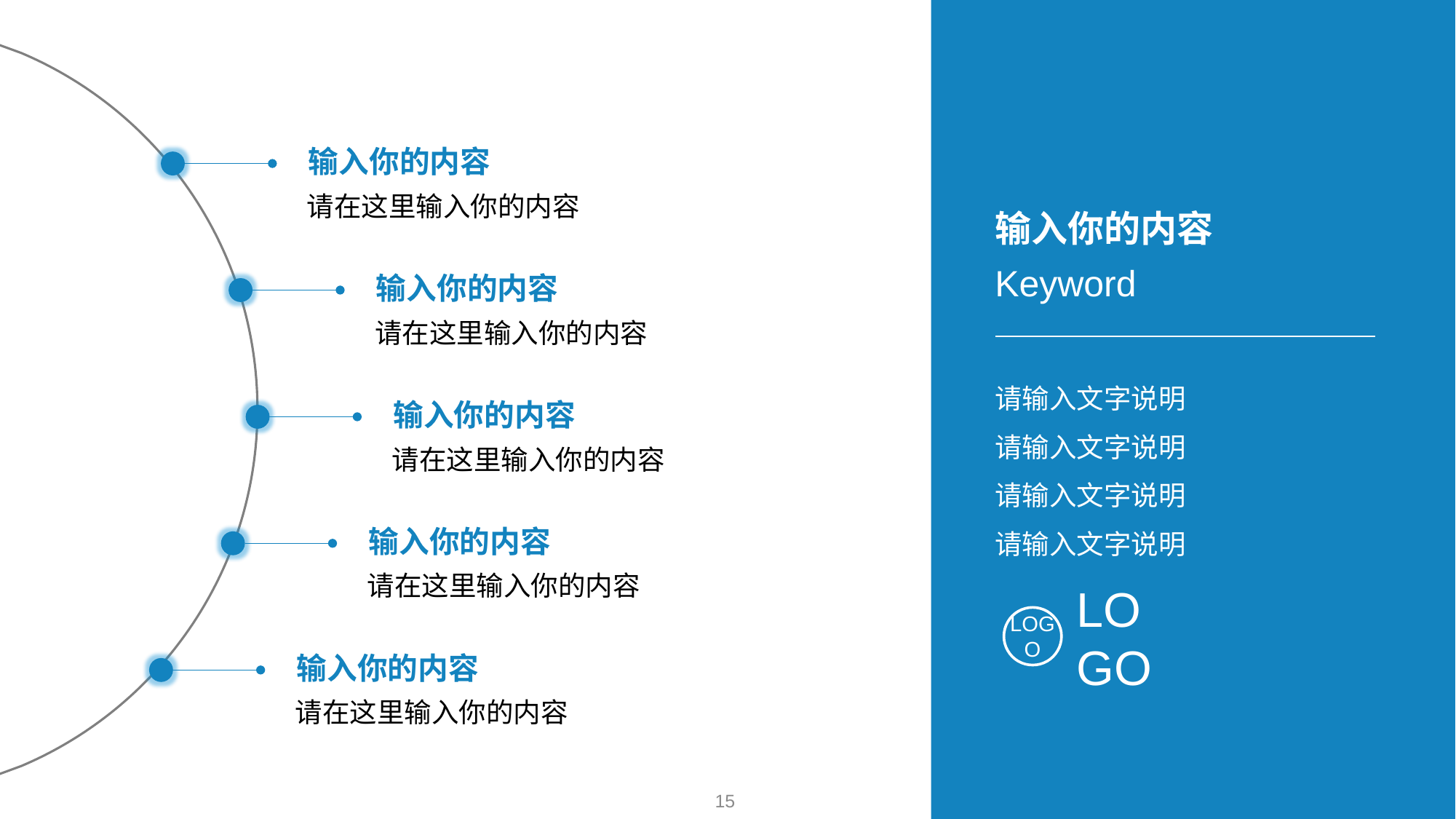

输入你的内容

请在这里输入你的内容
输入你的内容
Keyword
输入你的内容

请在这里输入你的内容
请输入文字说明
请输入文字说明
请输入文字说明
请输入文字说明
输入你的内容

请在这里输入你的内容
输入你的内容

请在这里输入你的内容
LOGO

LOGO
输入你的内容

请在这里输入你的内容
15